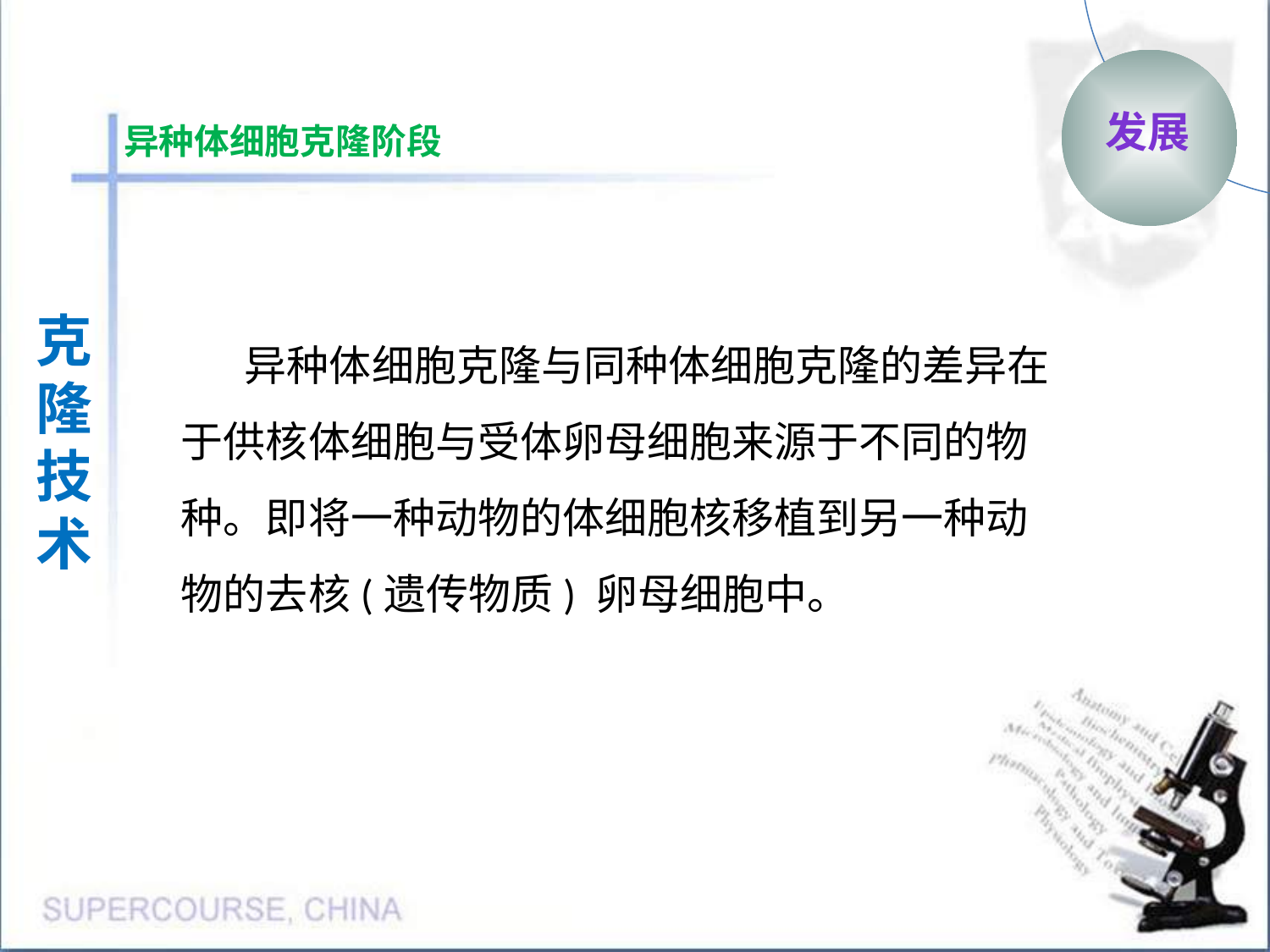

发展
异种体细胞克隆阶段
克隆
技术
异种体细胞克隆与同种体细胞克隆的差异在于供核体细胞与受体卵母细胞来源于不同的物种。即将一种动物的体细胞核移植到另一种动物的去核(遗传物质) 卵母细胞中。